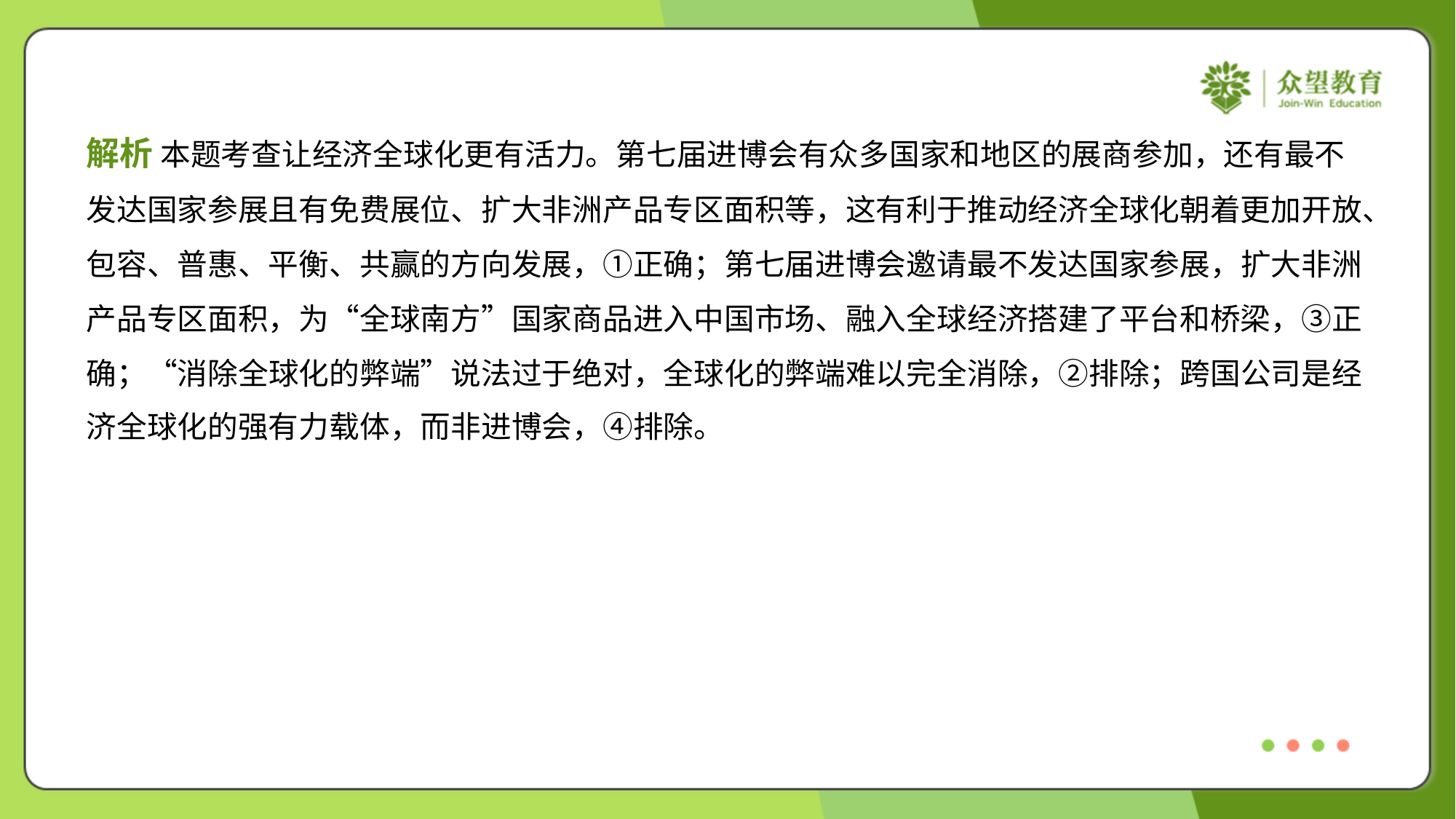

解析 本题考查让经济全球化更有活力。第七届进博会有众多国家和地区的展商参加，还有最不
发达国家参展且有免费展位、扩大非洲产品专区面积等，这有利于推动经济全球化朝着更加开放、
包容、普惠、平衡、共赢的方向发展，①正确；第七届进博会邀请最不发达国家参展，扩大非洲
产品专区面积，为“全球南方”国家商品进入中国市场、融入全球经济搭建了平台和桥梁，③正
确；“消除全球化的弊端”说法过于绝对，全球化的弊端难以完全消除，②排除；跨国公司是经
济全球化的强有力载体，而非进博会，④排除。